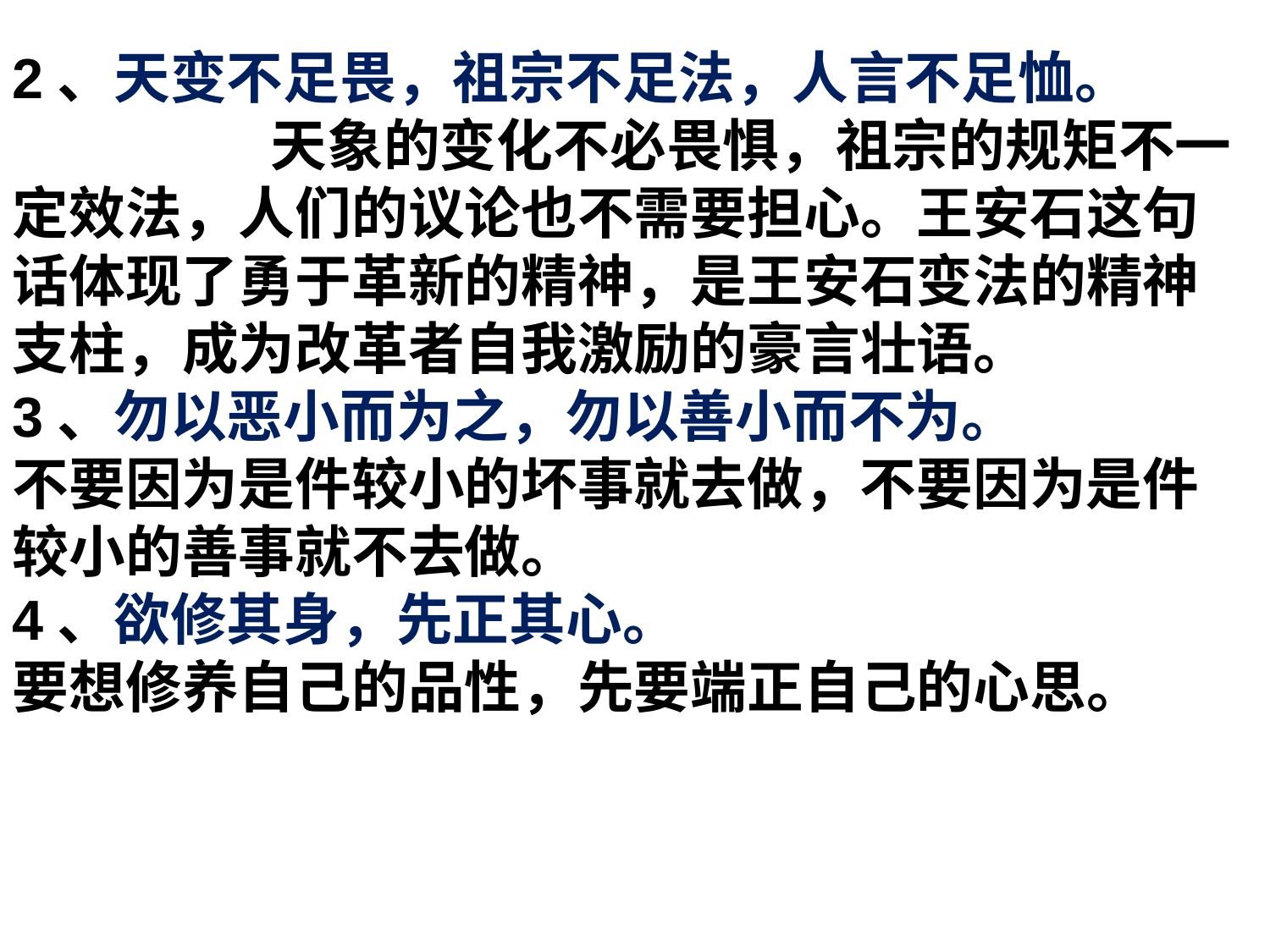

2、天变不足畏，祖宗不足法，人言不足恤。                             天象的变化不必畏惧，祖宗的规矩不一定效法，人们的议论也不需要担心。王安石这句话体现了勇于革新的精神，是王安石变法的精神支柱，成为改革者自我激励的豪言壮语。
3、勿以恶小而为之，勿以善小而不为。
不要因为是件较小的坏事就去做，不要因为是件较小的善事就不去做。
4、欲修其身，先正其心。
要想修养自己的品性，先要端正自己的心思。